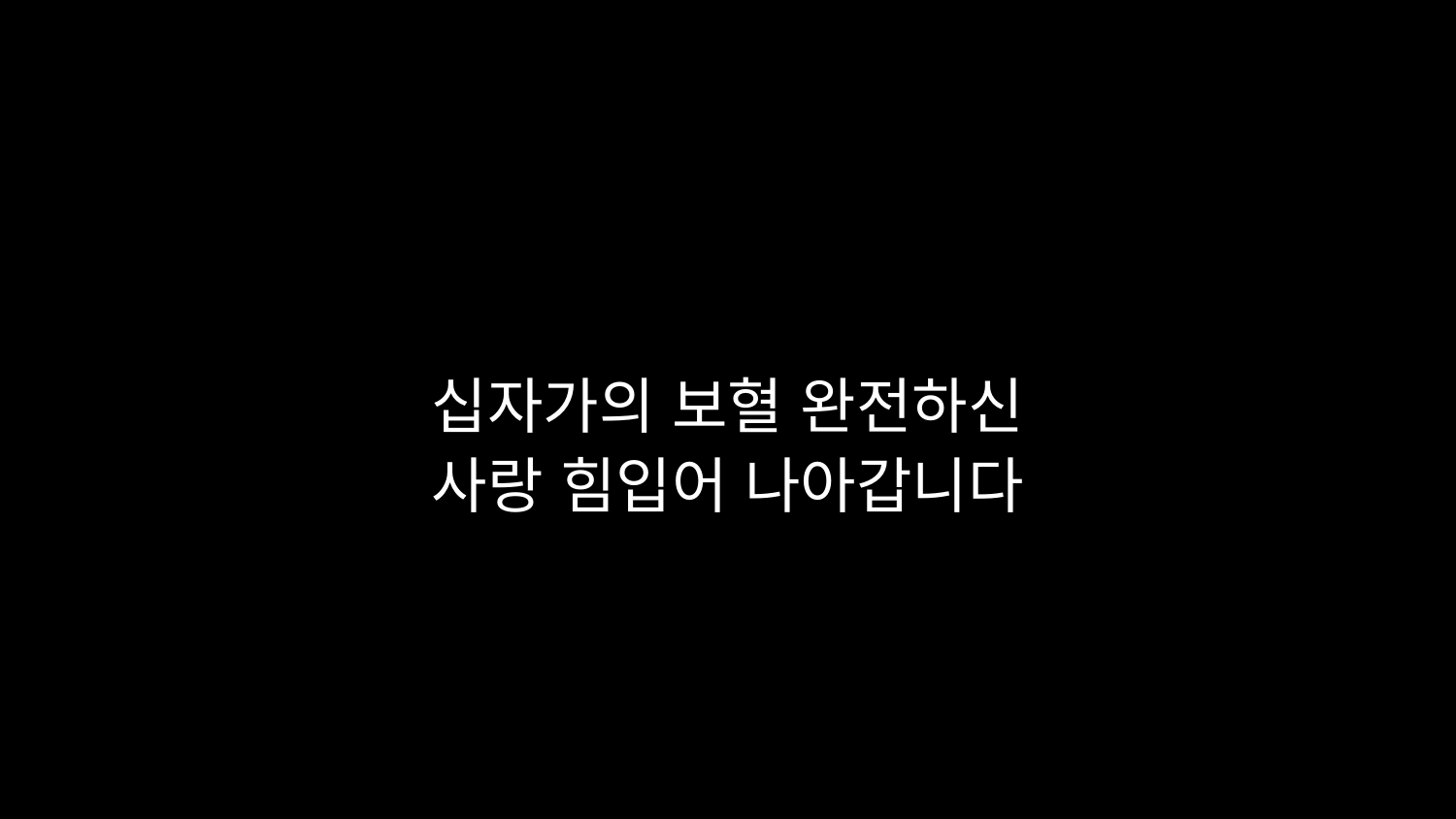

# 십자가의 보혈 완전하신 사랑 힘입어 나아갑니다